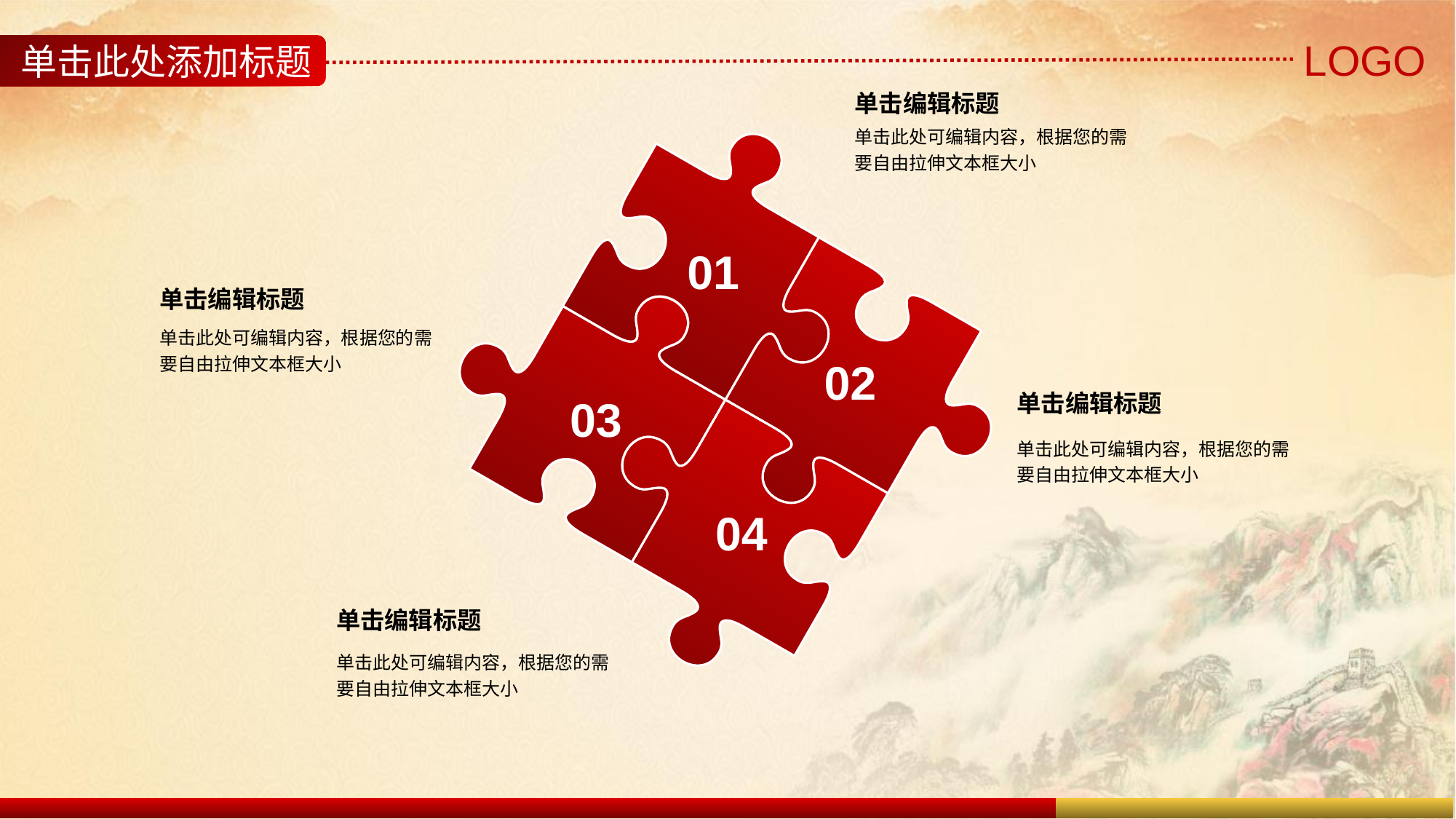

LOGO
单击此处添加标题
单击编辑标题
单击此处可编辑内容，根据您的需要自由拉伸文本框大小

01

单击编辑标题
单击此处可编辑内容，根据您的需要自由拉伸文本框大小
02
单击编辑标题
03

单击此处可编辑内容，根据您的需要自由拉伸文本框大小
04
单击编辑标题
单击此处可编辑内容，根据您的需要自由拉伸文本框大小